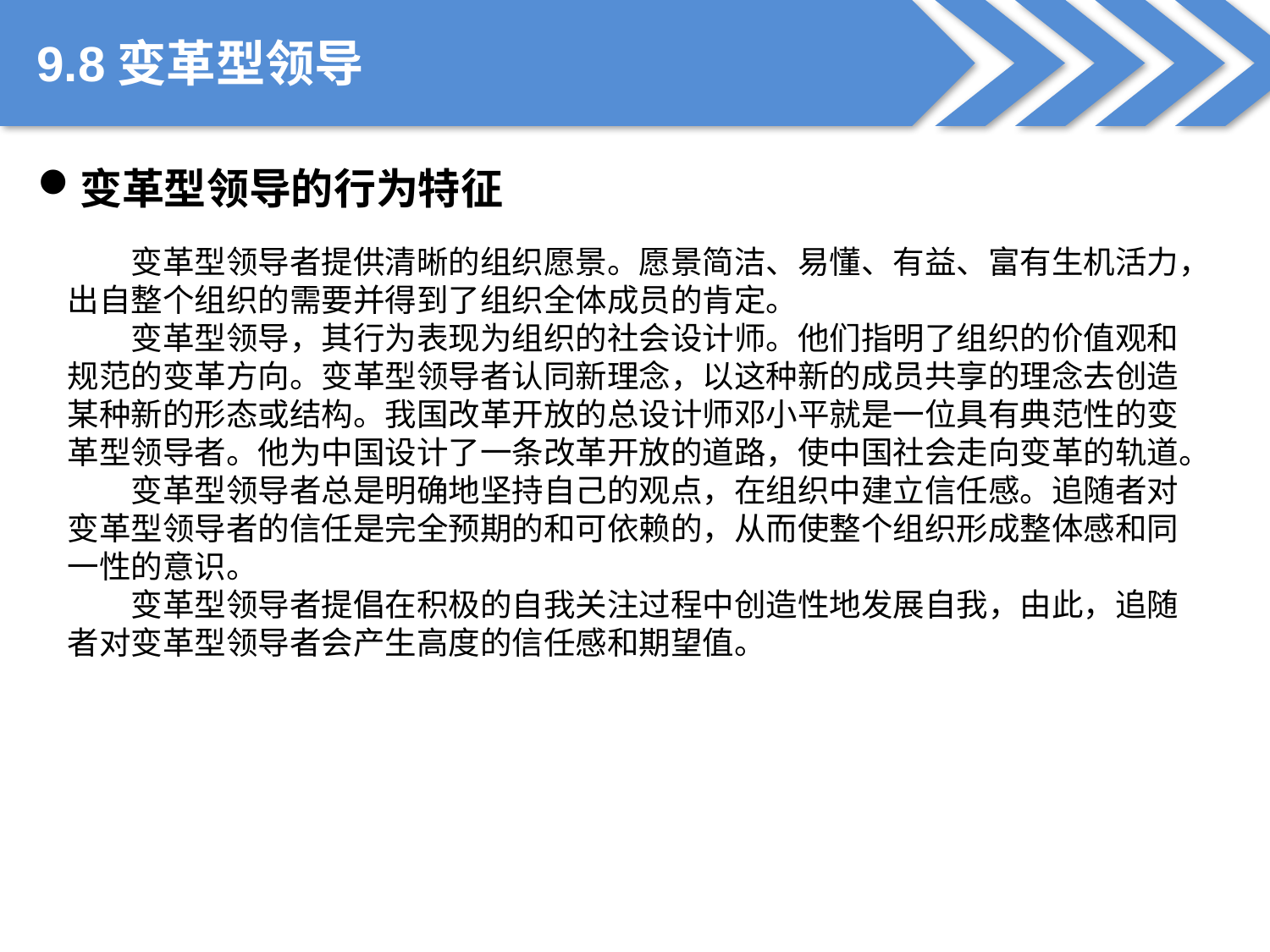

9.8变革型领导
变革型领导的行为特征
变革型领导者提供清晰的组织愿景。愿景简洁、易懂、有益、富有生机活力，出自整个组织的需要并得到了组织全体成员的肯定。
变革型领导，其行为表现为组织的社会设计师。他们指明了组织的价值观和规范的变革方向。变革型领导者认同新理念，以这种新的成员共享的理念去创造某种新的形态或结构。我国改革开放的总设计师邓小平就是一位具有典范性的变革型领导者。他为中国设计了一条改革开放的道路，使中国社会走向变革的轨道。
变革型领导者总是明确地坚持自己的观点，在组织中建立信任感。追随者对变革型领导者的信任是完全预期的和可依赖的，从而使整个组织形成整体感和同一性的意识。
变革型领导者提倡在积极的自我关注过程中创造性地发展自我，由此，追随者对变革型领导者会产生高度的信任感和期望值。